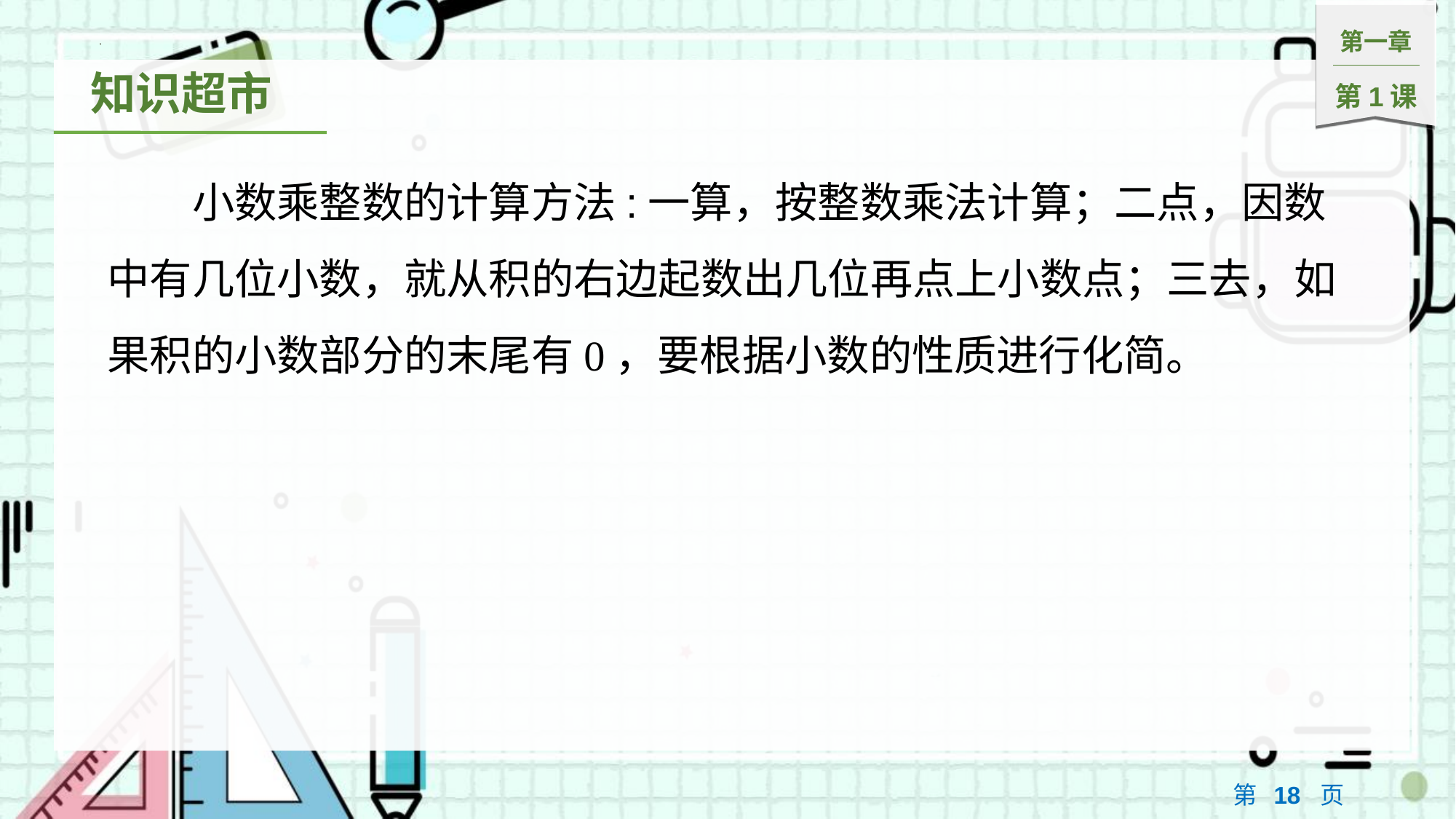

小数乘整数的计算方法:一算，按整数乘法计算；二点，因数中有几位小数，就从积的右边起数出几位再点上小数点；三去，如果积的小数部分的末尾有0，要根据小数的性质进行化简。